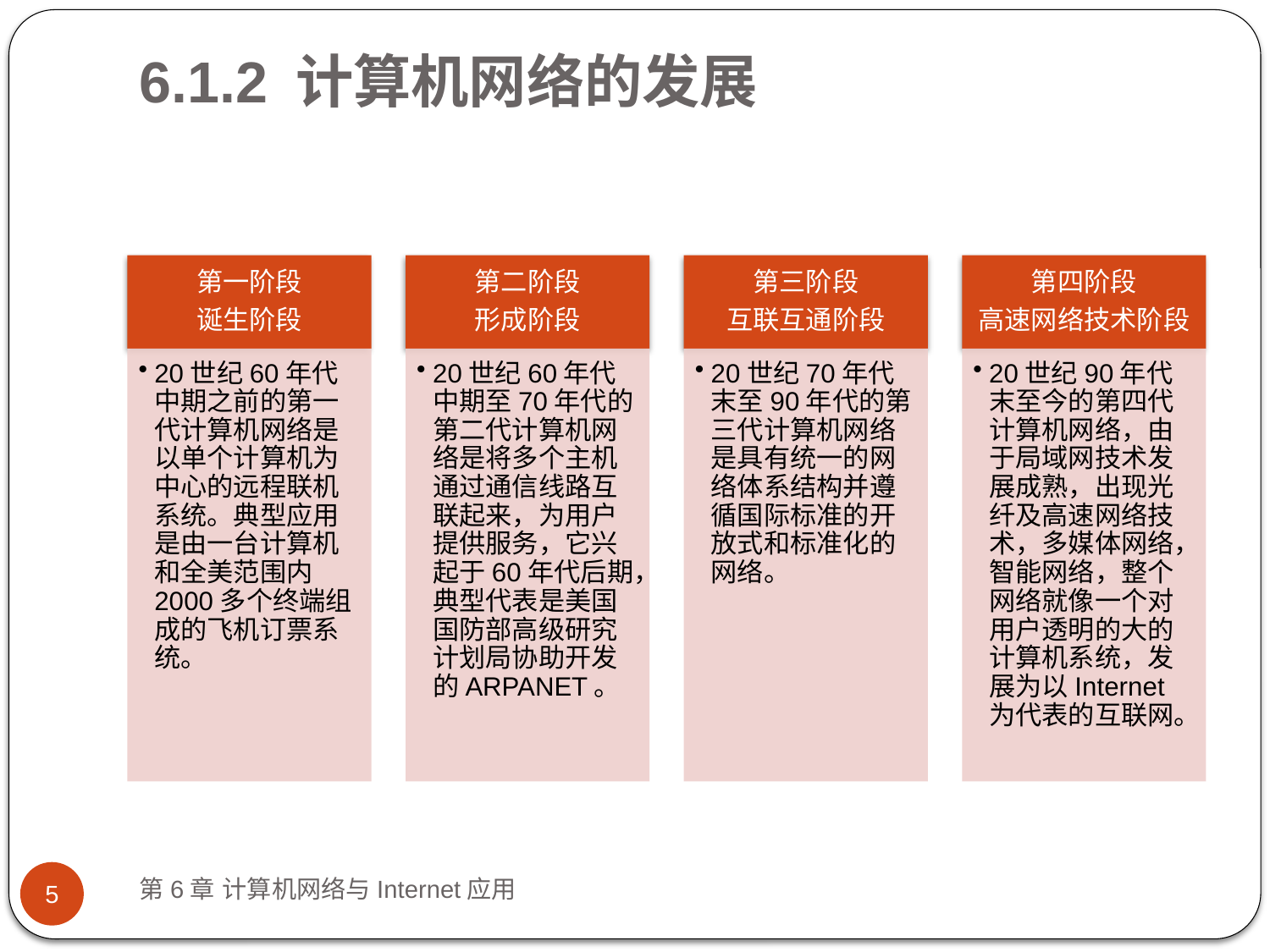

# 6.1.2 计算机网络的发展
第一阶段
诞生阶段
20世纪60年代中期之前的第一代计算机网络是以单个计算机为中心的远程联机系统。典型应用是由一台计算机和全美范围内2000多个终端组成的飞机订票系统。
第二阶段
形成阶段
20世纪60年代中期至70年代的第二代计算机网络是将多个主机通过通信线路互联起来，为用户提供服务，它兴起于60年代后期，典型代表是美国国防部高级研究计划局协助开发的ARPANET。
第三阶段
互联互通阶段
20世纪70年代末至90年代的第三代计算机网络是具有统一的网络体系结构并遵循国际标准的开放式和标准化的网络。
第四阶段
高速网络技术阶段
20世纪90年代末至今的第四代计算机网络，由于局域网技术发展成熟，出现光纤及高速网络技术，多媒体网络，智能网络，整个网络就像一个对用户透明的大的计算机系统，发展为以Internet为代表的互联网。
第6章 计算机网络与Internet应用
5